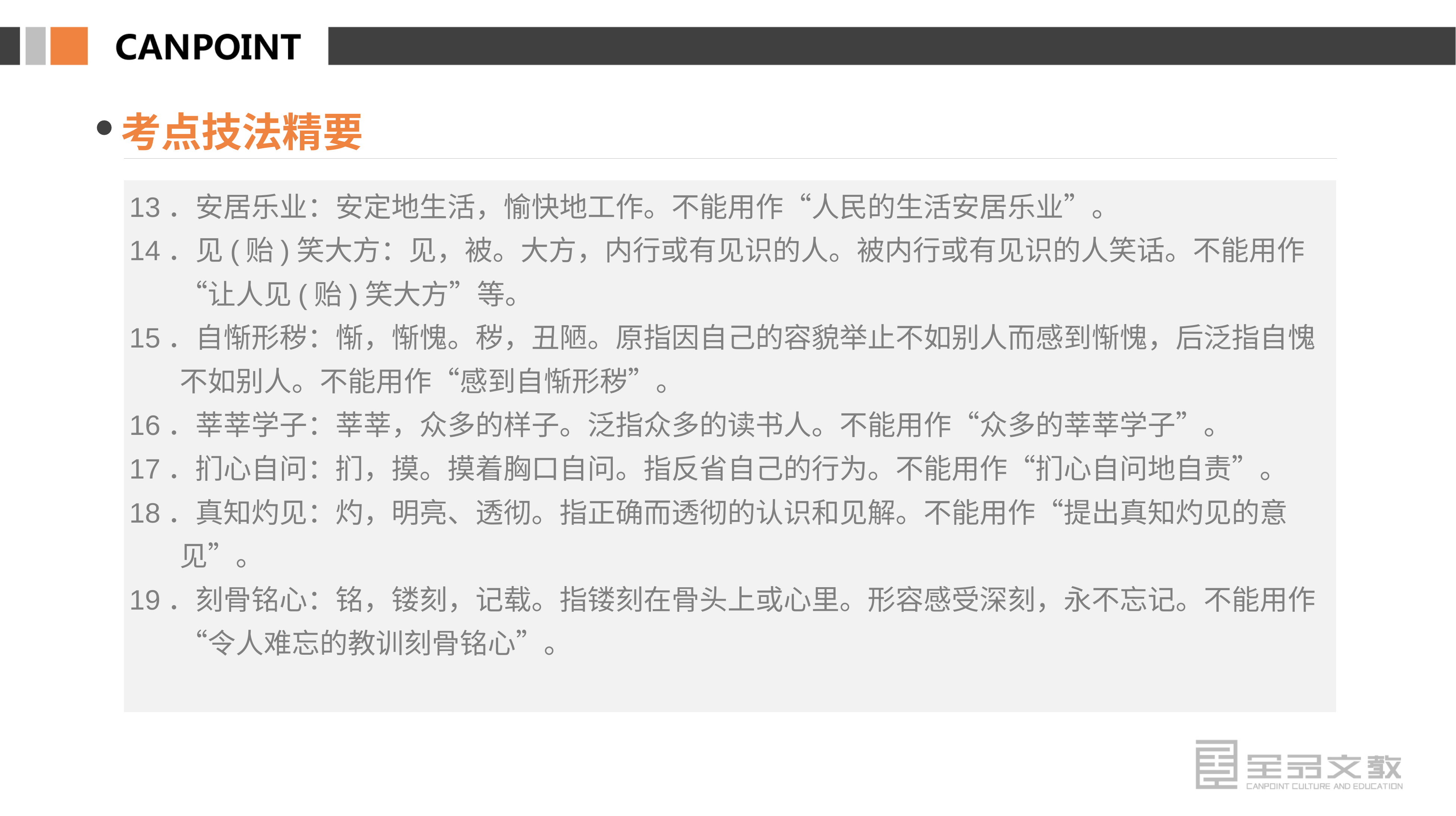

考点技法精要

13．安居乐业：安定地生活，愉快地工作。不能用作“人民的生活安居乐业”。
14．见(贻)笑大方：见，被。大方，内行或有见识的人。被内行或有见识的人笑话。不能用作“让人见(贻)笑大方”等。
15．自惭形秽：惭，惭愧。秽，丑陋。原指因自己的容貌举止不如别人而感到惭愧，后泛指自愧不如别人。不能用作“感到自惭形秽”。
16．莘莘学子：莘莘，众多的样子。泛指众多的读书人。不能用作“众多的莘莘学子”。
17．扪心自问：扪，摸。摸着胸口自问。指反省自己的行为。不能用作“扪心自问地自责”。
18．真知灼见：灼，明亮、透彻。指正确而透彻的认识和见解。不能用作“提出真知灼见的意见”。
19．刻骨铭心：铭，镂刻，记载。指镂刻在骨头上或心里。形容感受深刻，永不忘记。不能用作“令人难忘的教训刻骨铭心”。